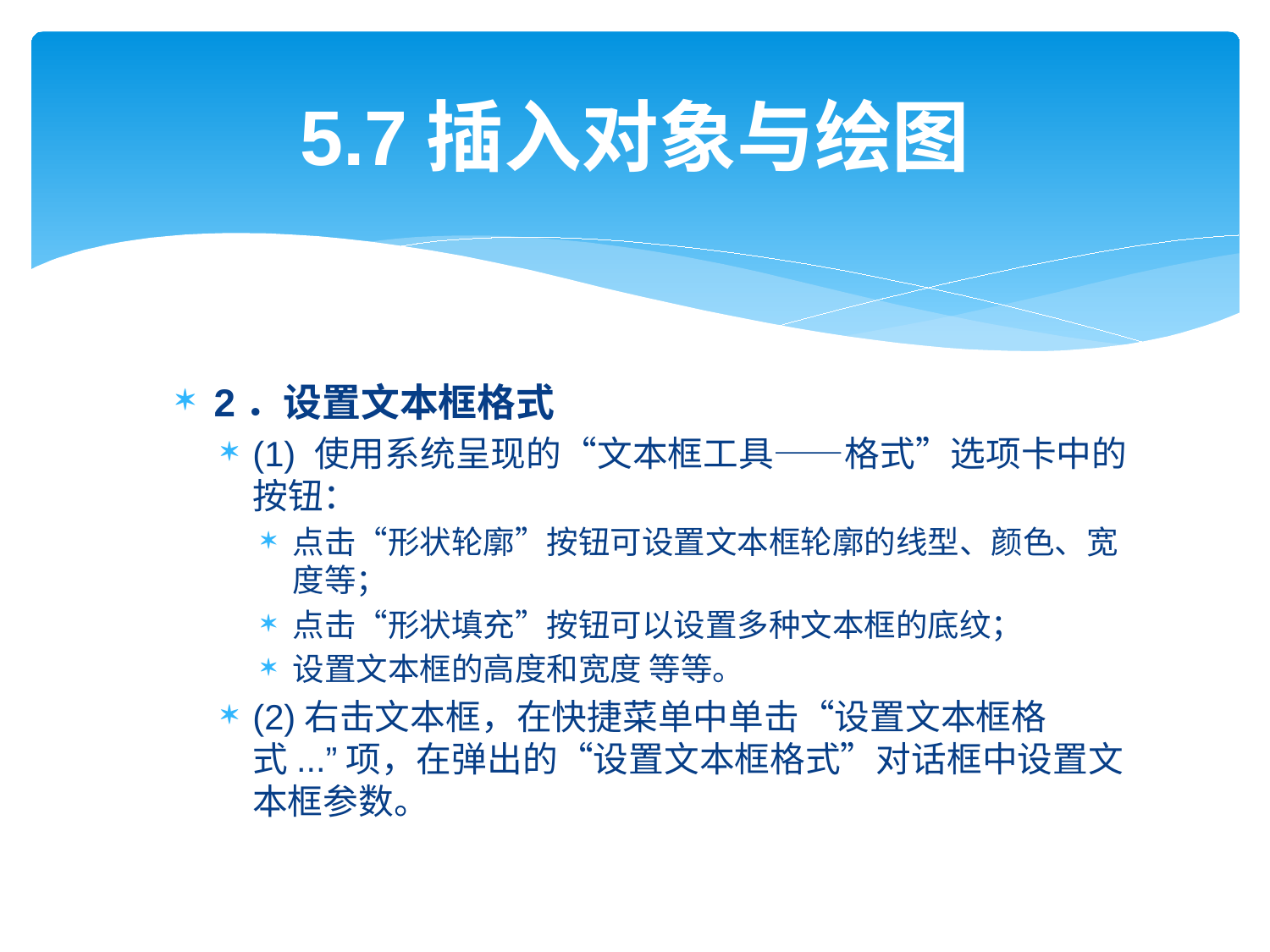

# 5.7插入对象与绘图
2．设置文本框格式
(1) 使用系统呈现的“文本框工具——格式”选项卡中的按钮：
点击“形状轮廓”按钮可设置文本框轮廓的线型、颜色、宽度等；
点击“形状填充”按钮可以设置多种文本框的底纹；
设置文本框的高度和宽度 等等。
(2)右击文本框，在快捷菜单中单击“设置文本框格式...”项，在弹出的“设置文本框格式”对话框中设置文本框参数。